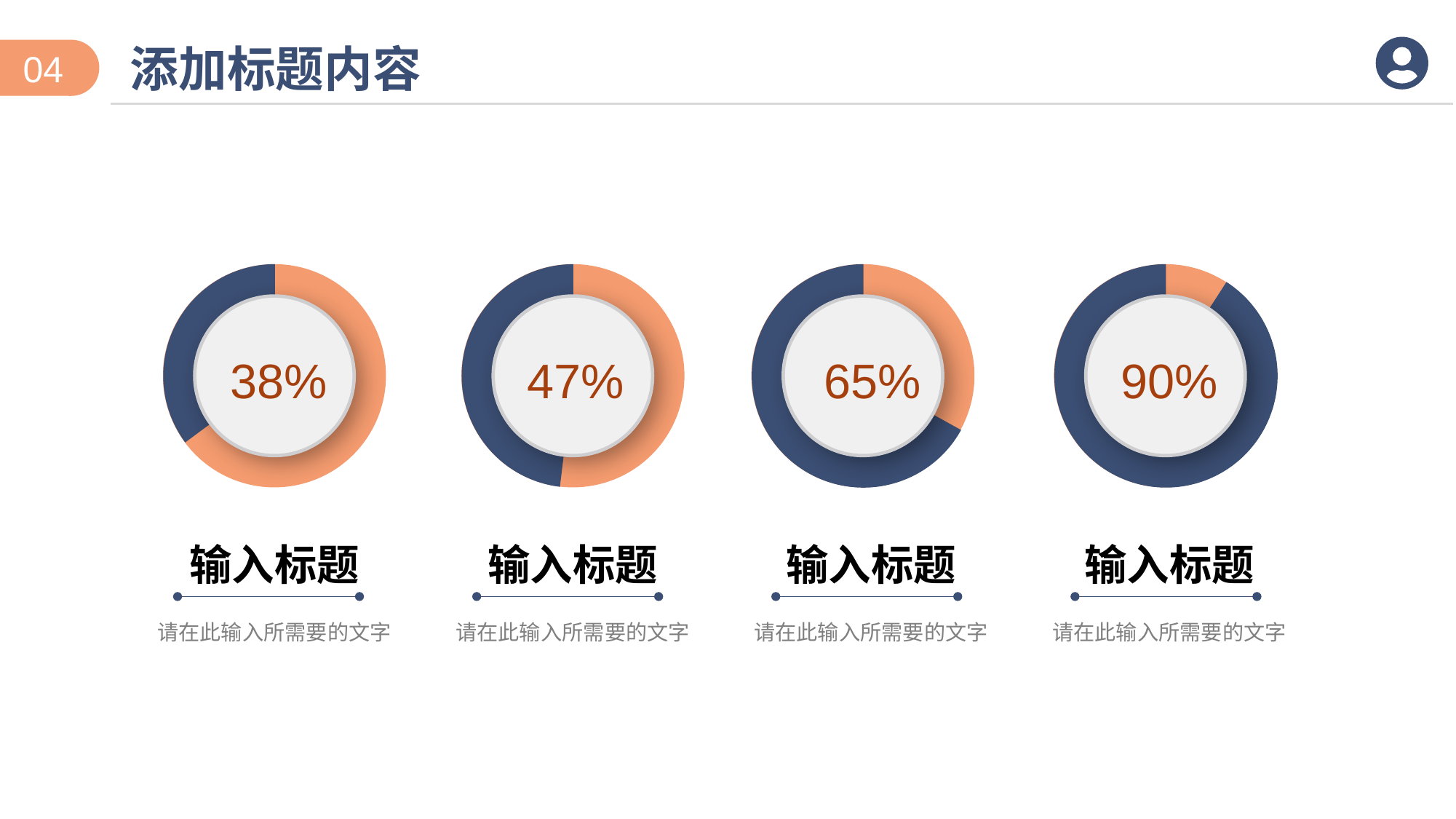

添加标题内容

04

100%
100%
100%
100%

38%
47%
65%
90%
输入标题
请在此输入所需要的文字
输入标题
请在此输入所需要的文字
输入标题
请在此输入所需要的文字
输入标题
请在此输入所需要的文字